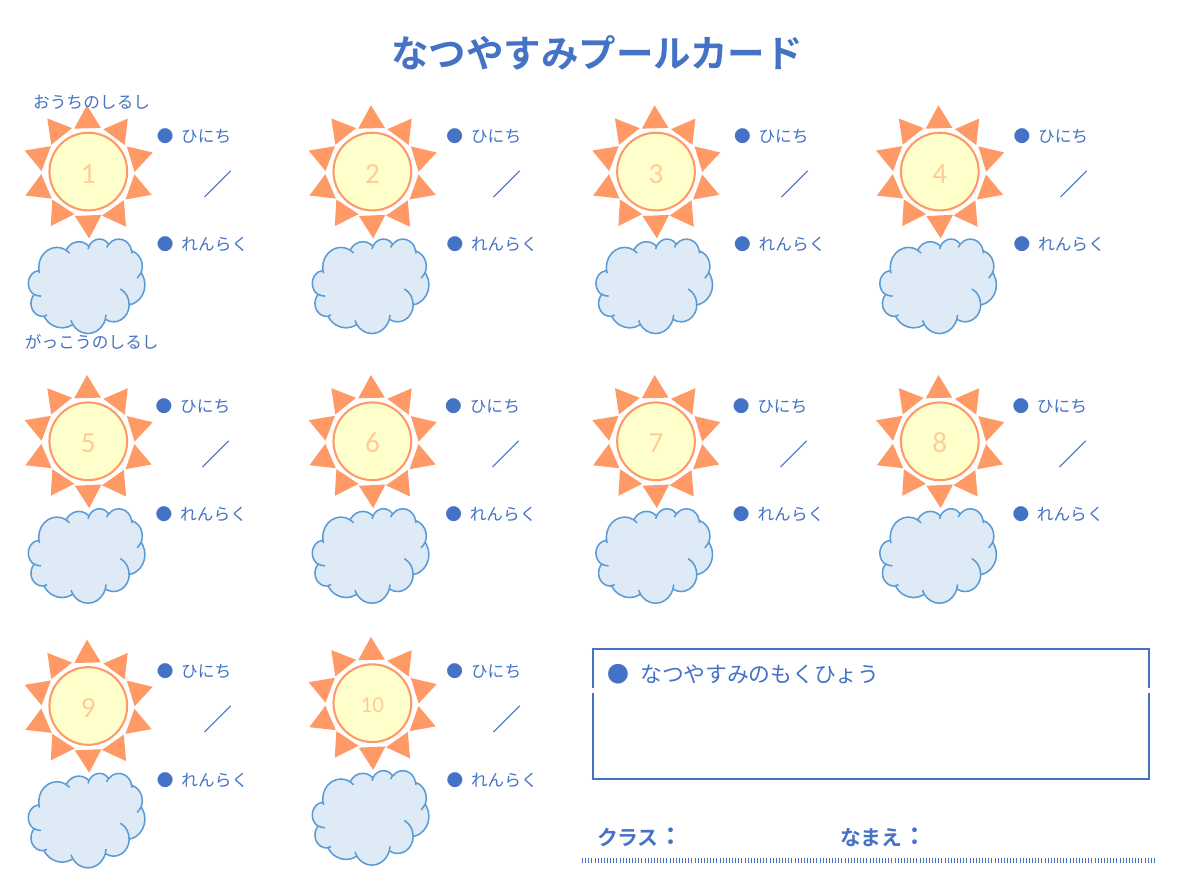

なつやすみプールカード
おうちのしるし

1

2

3

4

● ひにち

／
● ひにち

／
● ひにち

／
● ひにち

／
● れんらく

● れんらく

● れんらく

● れんらく

がっこうのしるし

5

6

7

8

● ひにち

／
● ひにち

／
● ひにち

／
● ひにち

／
● れんらく

● れんらく

● れんらく

● れんらく

10

9

| ● なつやすみのもくひょう |
| --- |
|  |
● ひにち

／
● ひにち

／
● れんらく

● れんらく

| クラス： | なまえ： |
| --- | --- |